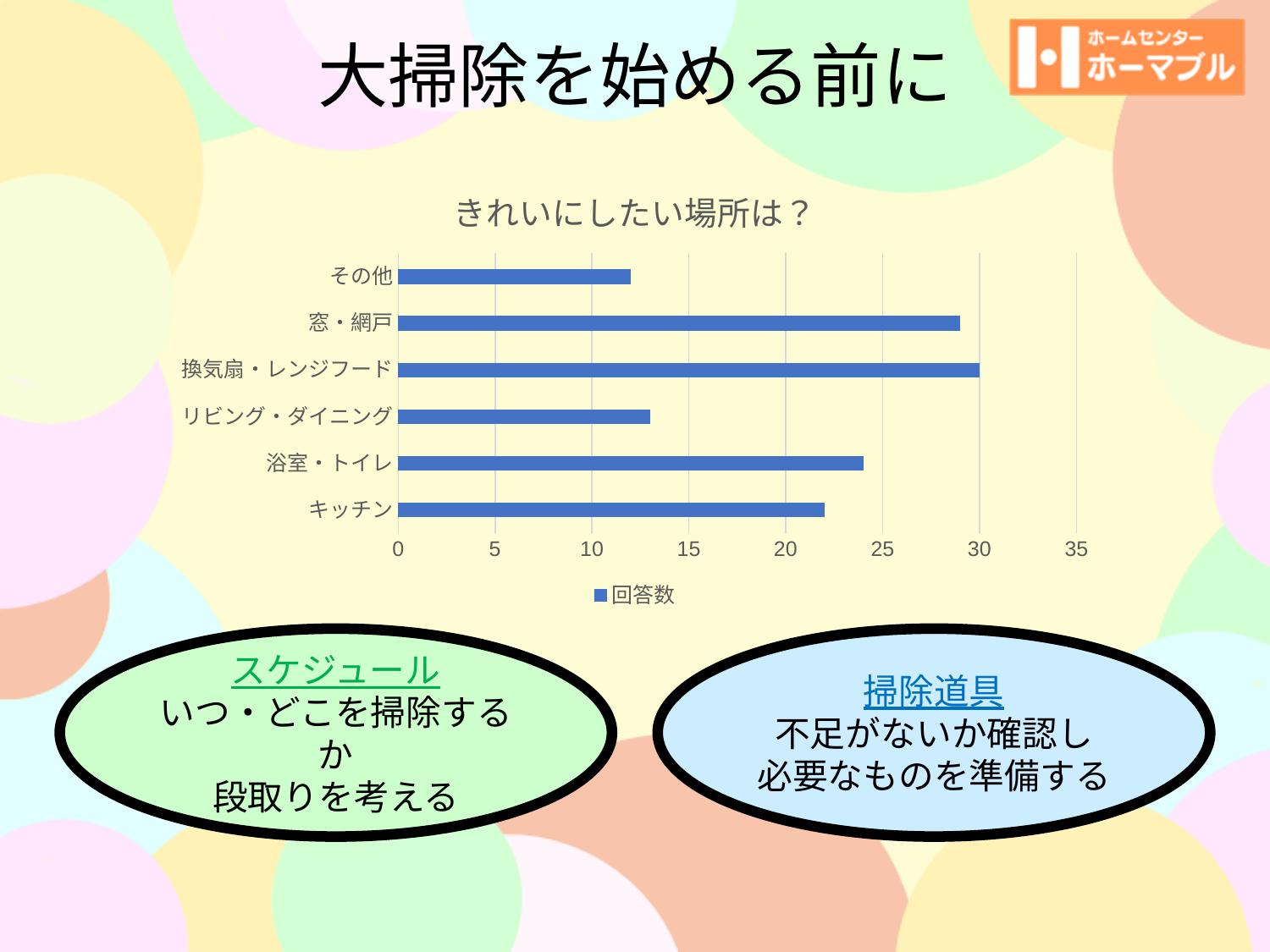

大掃除を始める前に

### Chart: きれいにしたい場所は？

| Category | 回答数 |
|---|---|
| キッチン | 22.0 |
| 浴室・トイレ | 24.0 |
| リビング・ダイニング | 13.0 |
| 換気扇・レンジフード | 30.0 |
| 窓・網戸 | 29.0 |
| その他 | 12.0 |
スケジュール
いつ・どこを掃除するか
段取りを考える
掃除道具
不足がないか確認し
必要なものを準備する